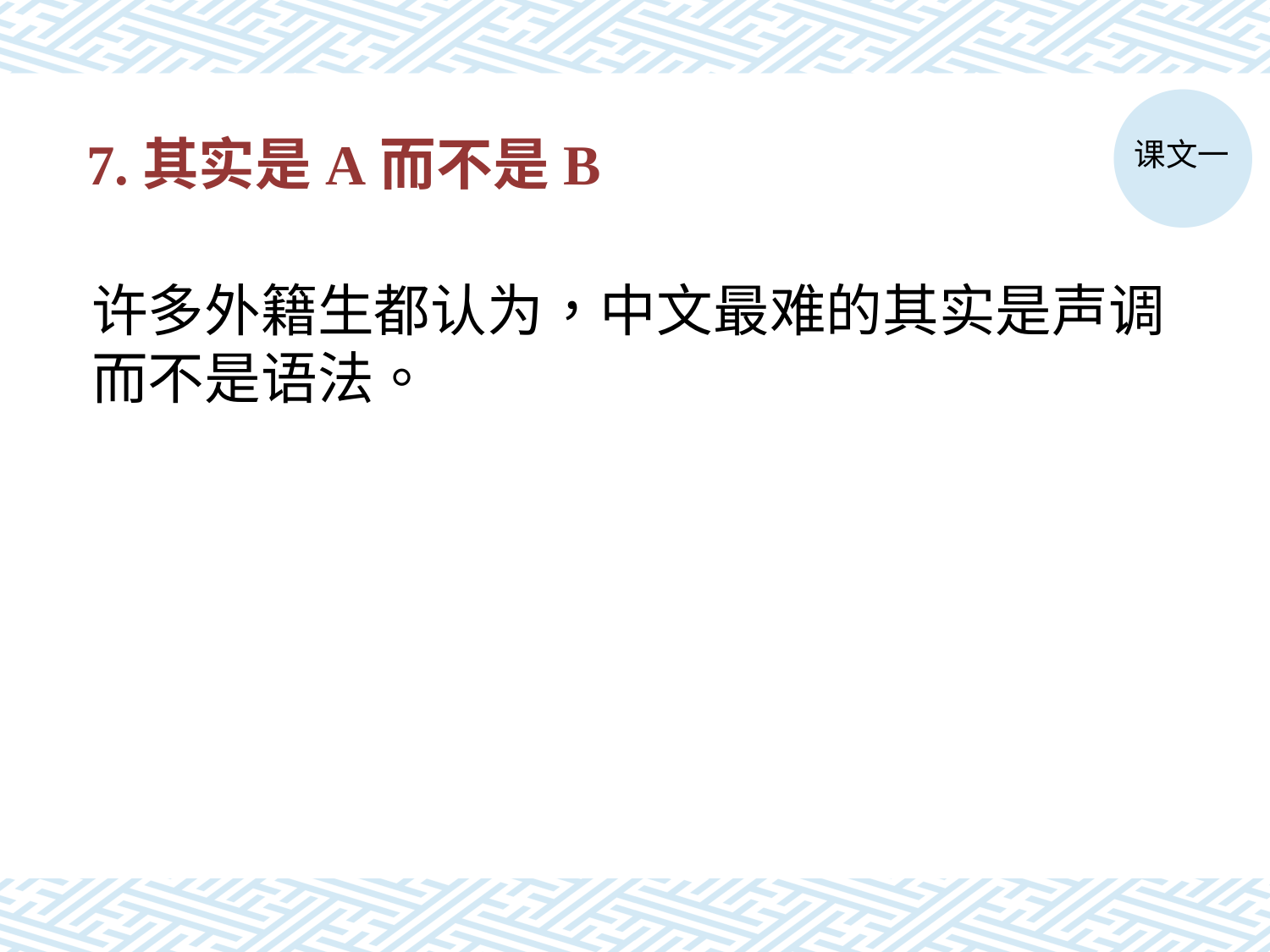

课文一
# 7.其实是A而不是B
许多外籍生都认为，中文最难的其实是声调而不是语法。